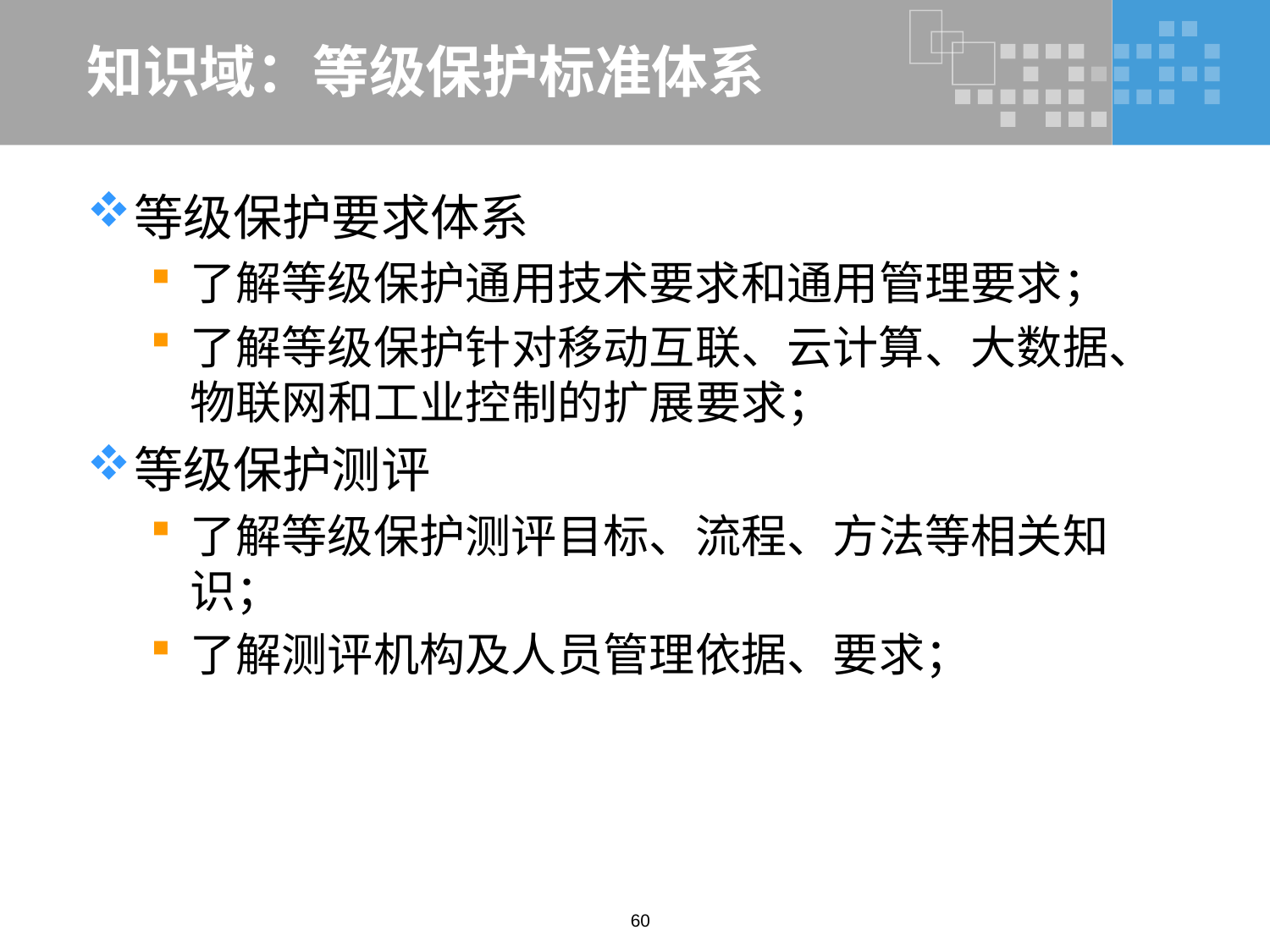

# 知识域：等级保护标准体系
等级保护要求体系
了解等级保护通用技术要求和通用管理要求；
了解等级保护针对移动互联、云计算、大数据、物联网和工业控制的扩展要求；
等级保护测评
了解等级保护测评目标、流程、方法等相关知识；
了解测评机构及人员管理依据、要求；

60